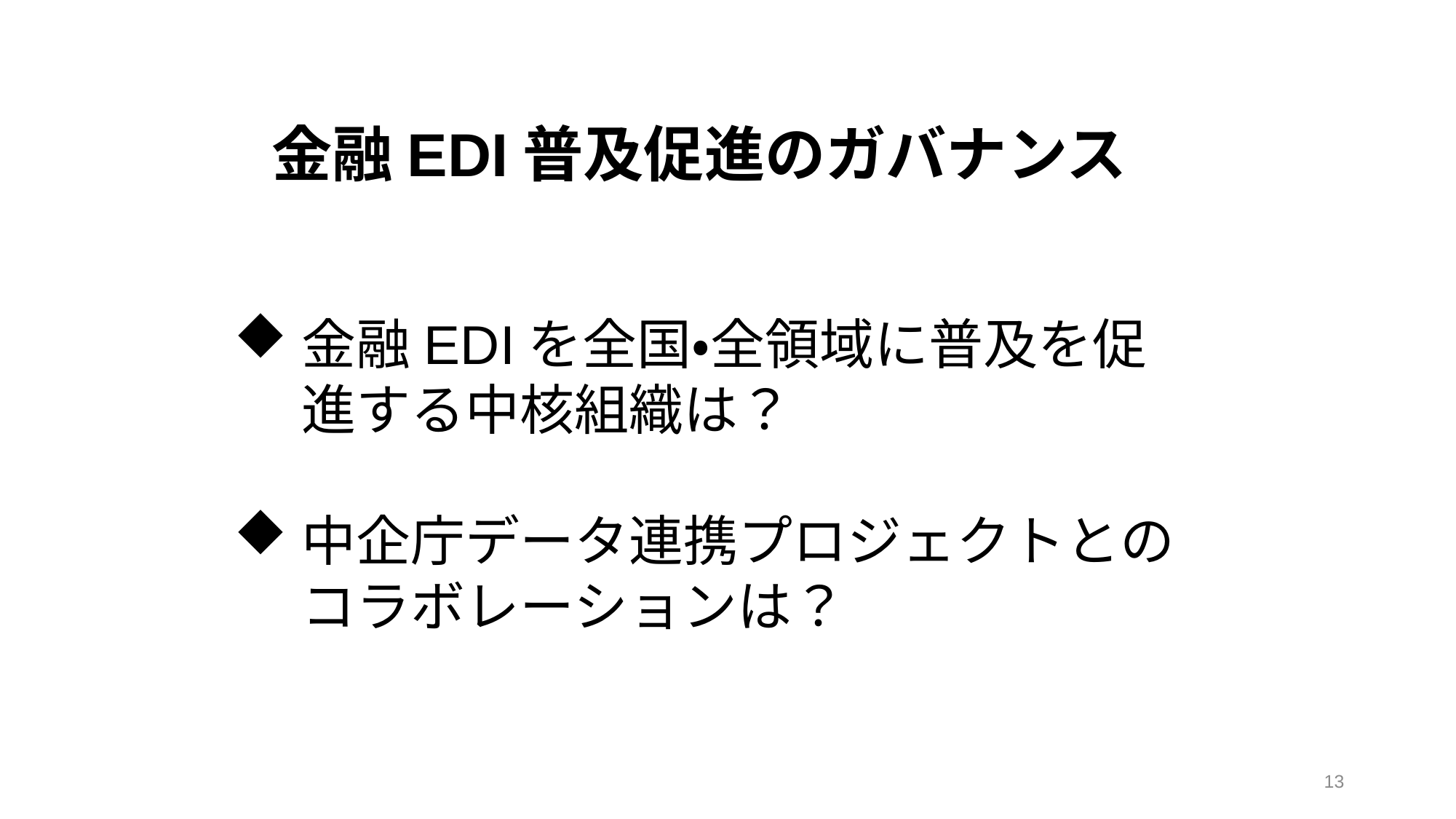

金融EDI普及促進のガバナンス
金融EDIを全国・全領域に普及を促進する中核組織は？

中企庁データ連携プロジェクトとのコラボレーションは？
13